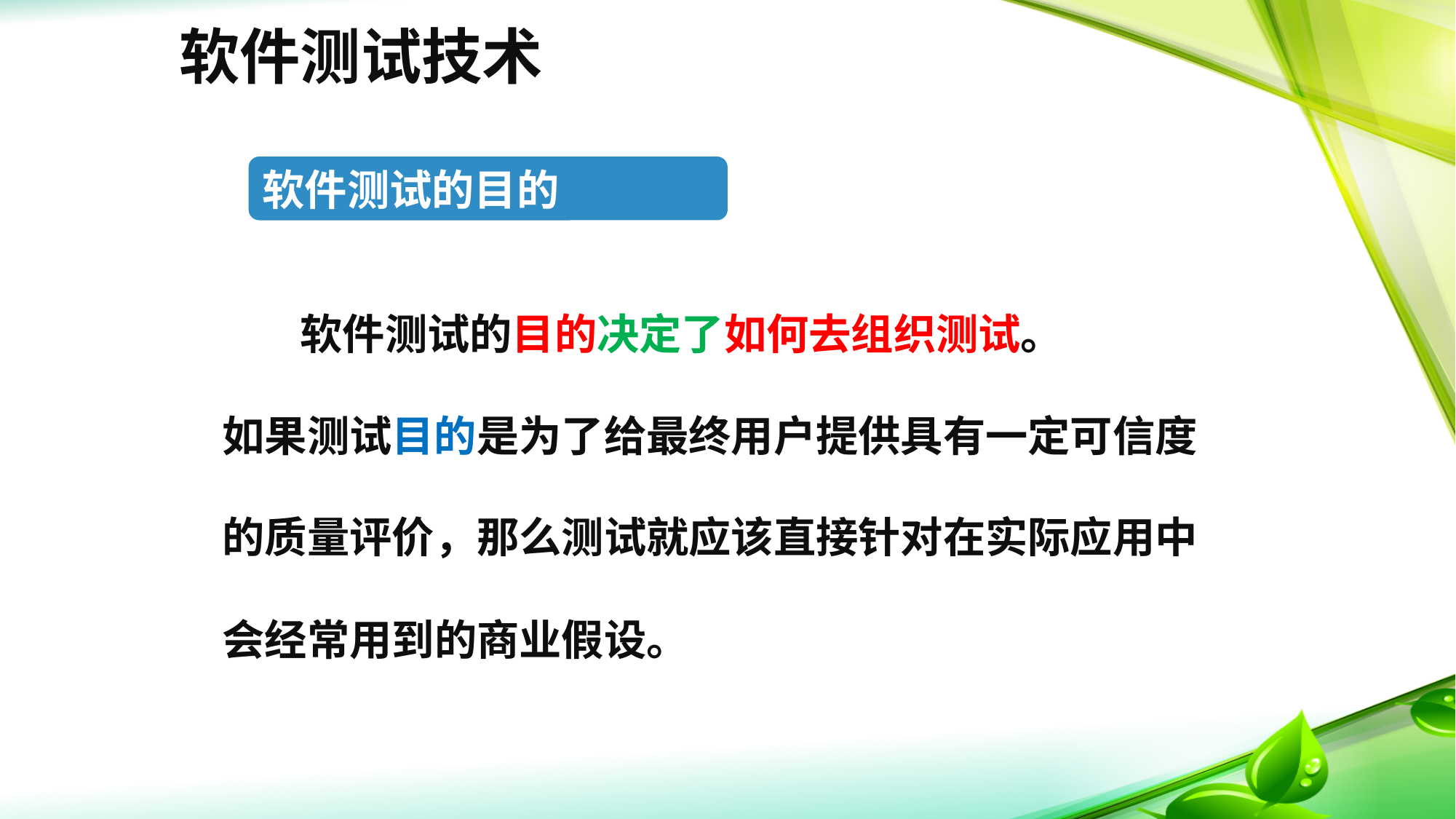

软件测试技术
软件测试的目的
       软件测试的目的决定了如何去组织测试。
如果测试目的是为了给最终用户提供具有一定可信度的质量评价，那么测试就应该直接针对在实际应用中会经常用到的商业假设。